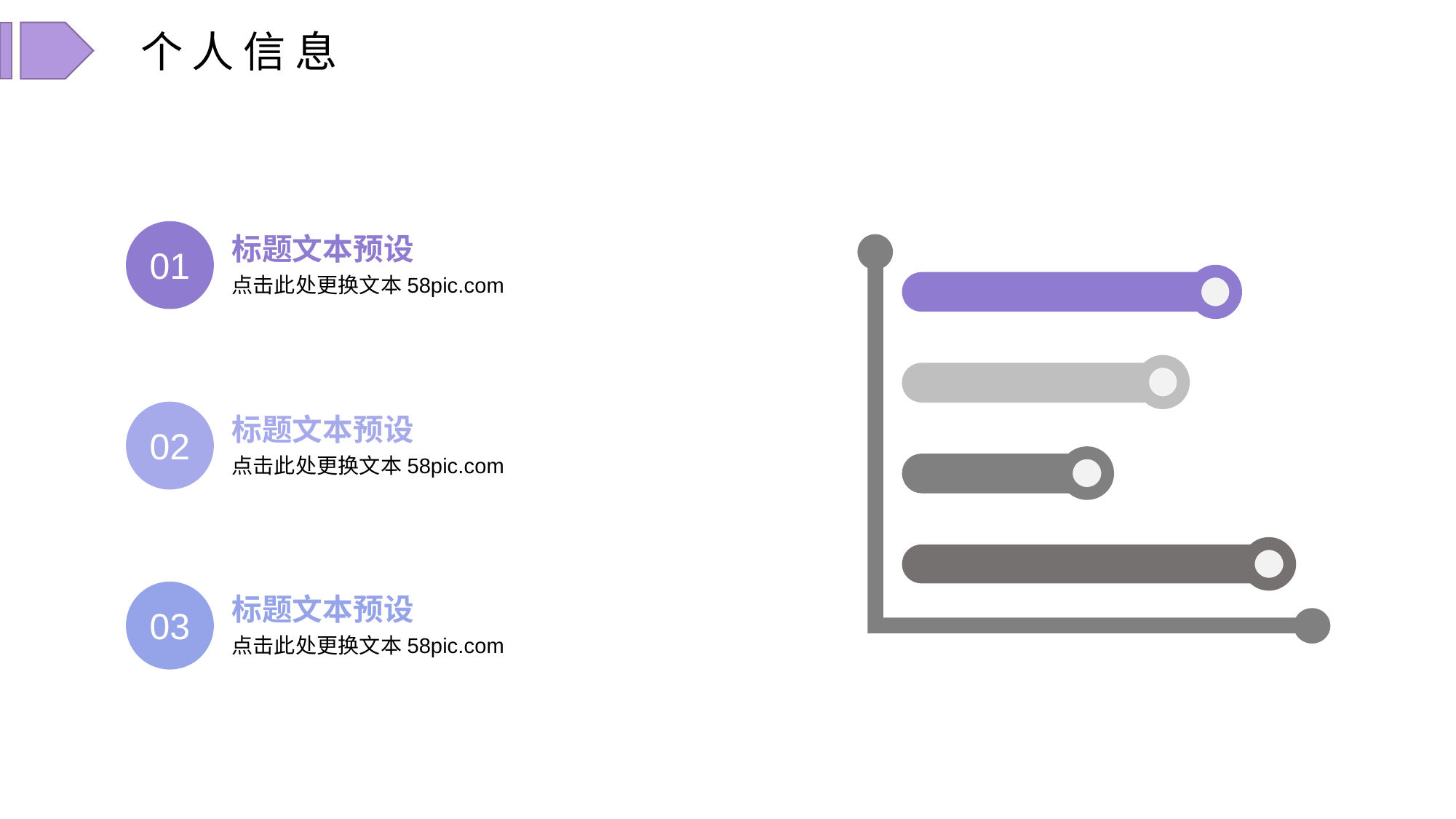

个人信息

01
标题文本预设

点击此处更换文本58pic.com

02
标题文本预设
点击此处更换文本58pic.com

03
标题文本预设
点击此处更换文本58pic.com